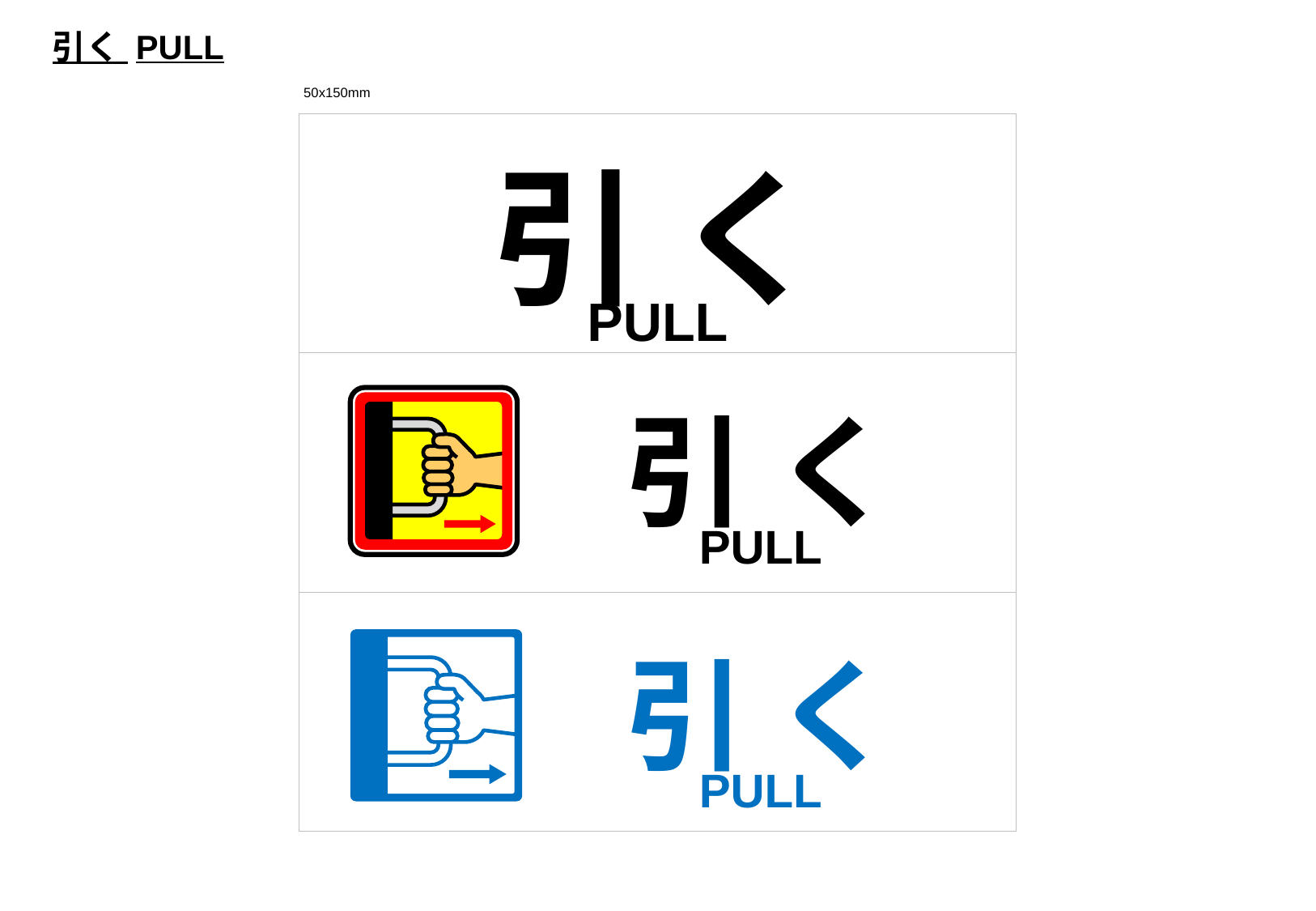

引く PULL
50x150mm

引 く
PULL

引 く
PULL

引 く
PULL